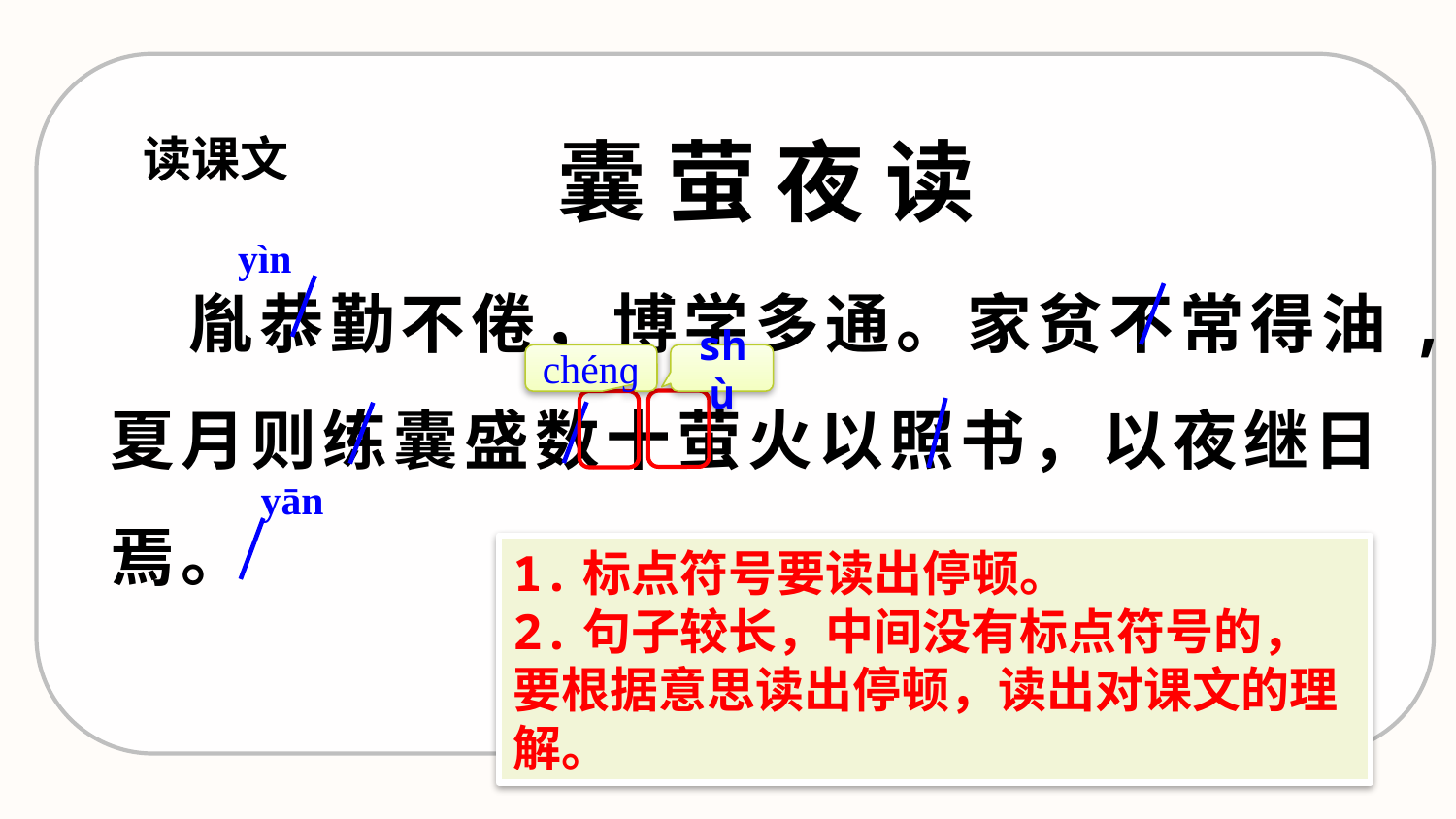

囊 萤 夜 读
读课文
yìn
   胤恭勤不倦，博学多通。家贫不常得油,夏月则练囊盛数十萤火以照书，以夜继日焉。
chénɡ
shù

yān
1.标点符号要读出停顿。
2.句子较长，中间没有标点符号的，要根据意思读出停顿，读出对课文的理解。